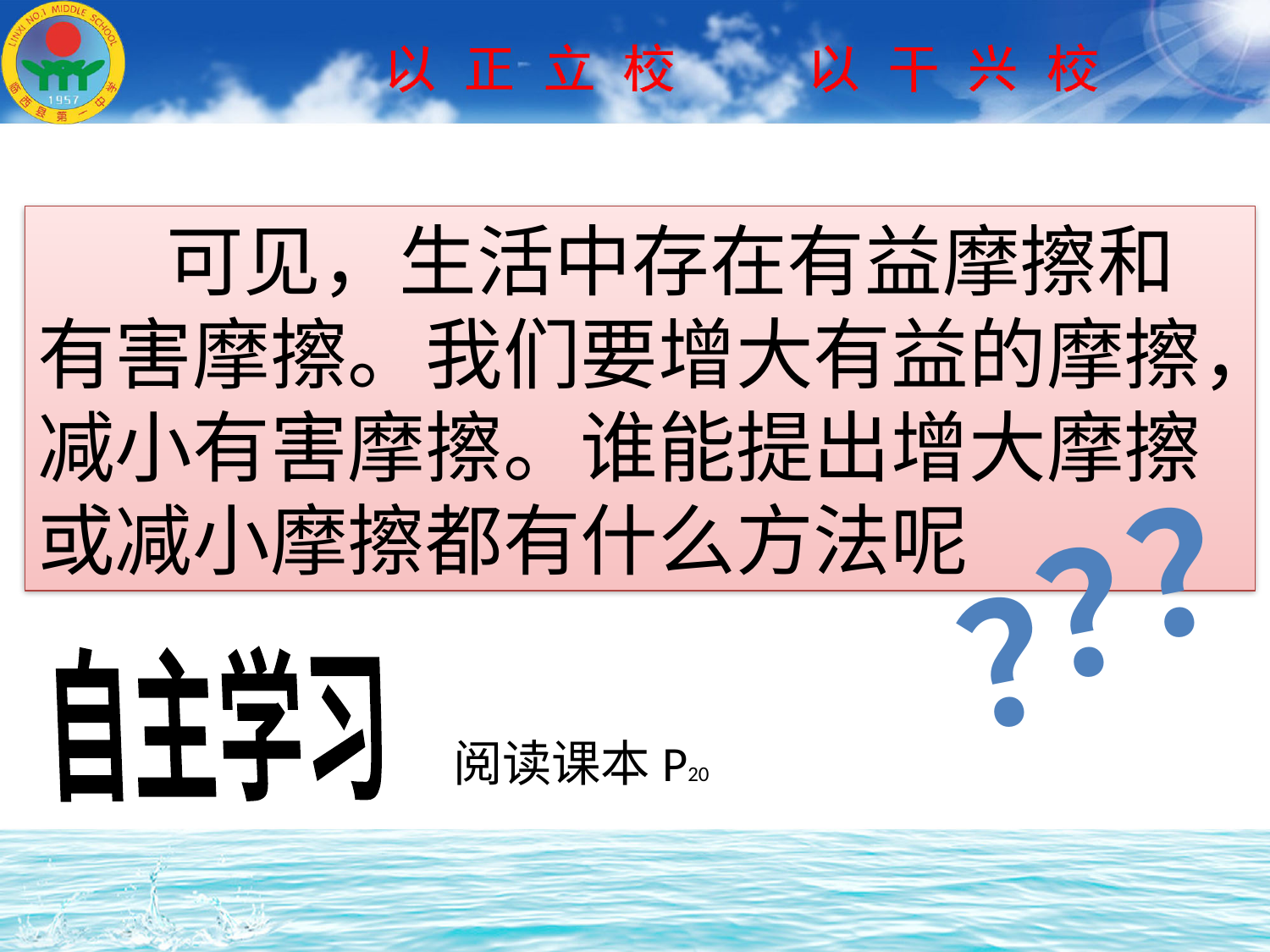

可见，生活中存在有益摩擦和有害摩擦。我们要增大有益的摩擦，减小有害摩擦。谁能提出增大摩擦或减小摩擦都有什么方法呢
？
？
？
自主学习
阅读课本P20